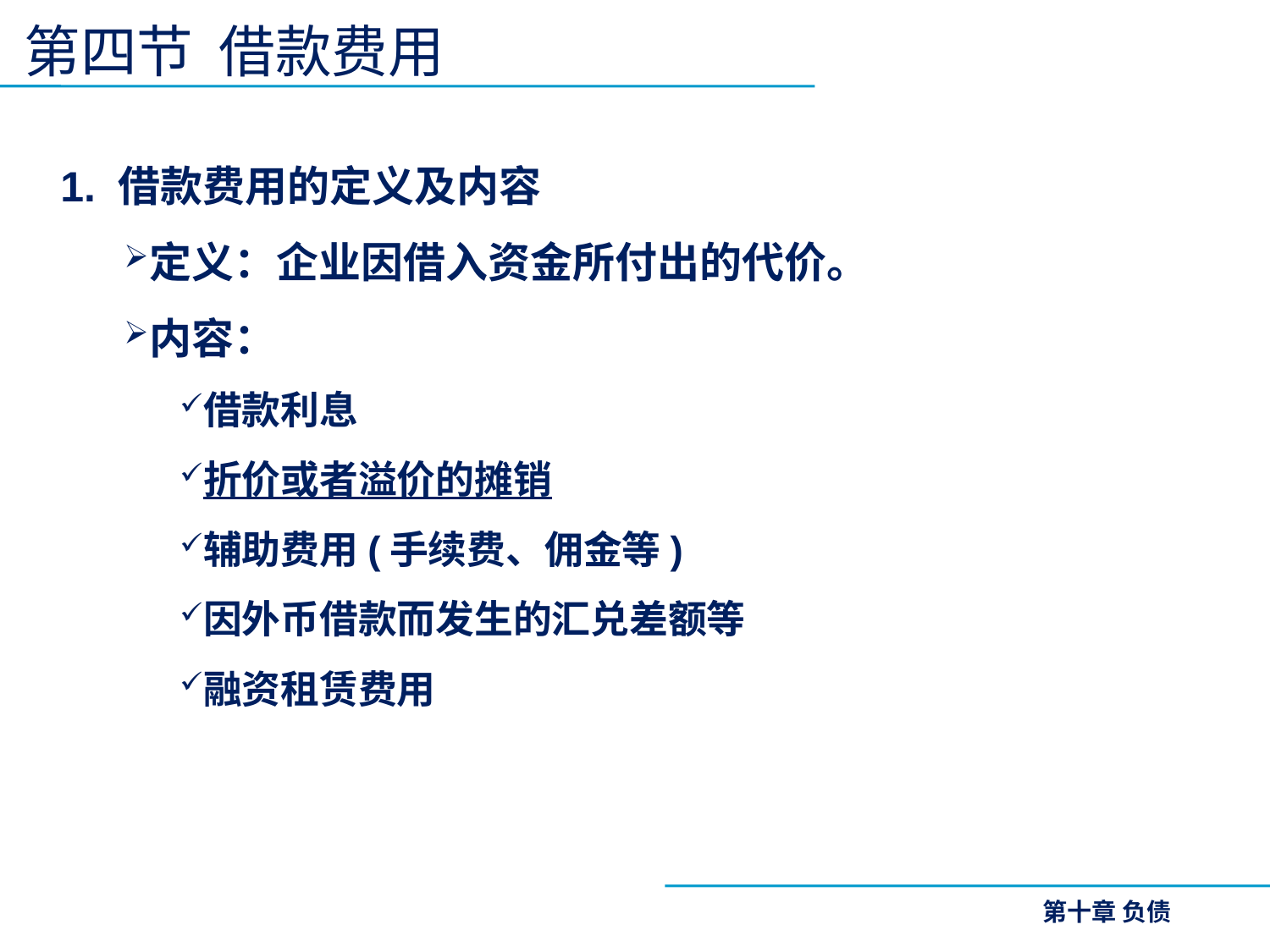

# 第四节  借款费用
1. 借款费用的定义及内容
定义：企业因借入资金所付出的代价。
内容：
借款利息
折价或者溢价的摊销
辅助费用(手续费、佣金等)
因外币借款而发生的汇兑差额等
融资租赁费用